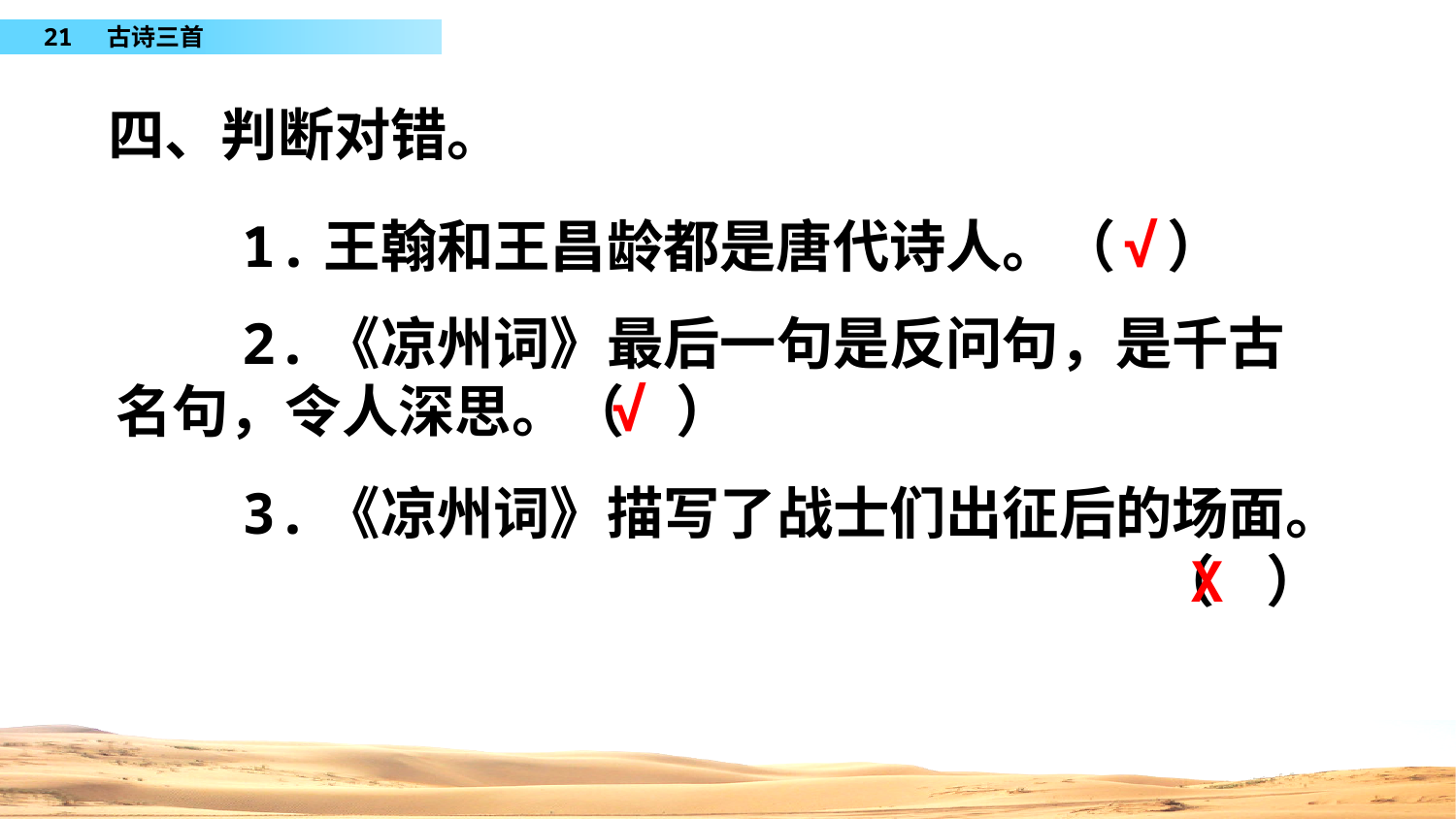

四、判断对错。
　　1.王翰和王昌龄都是唐代诗人。（    ）

　　2.《凉州词》最后一句是反问句，是千古名句，令人深思。（    ）

　　3.《凉州词》描写了战士们出征后的场面。
（    ）
√
√
X